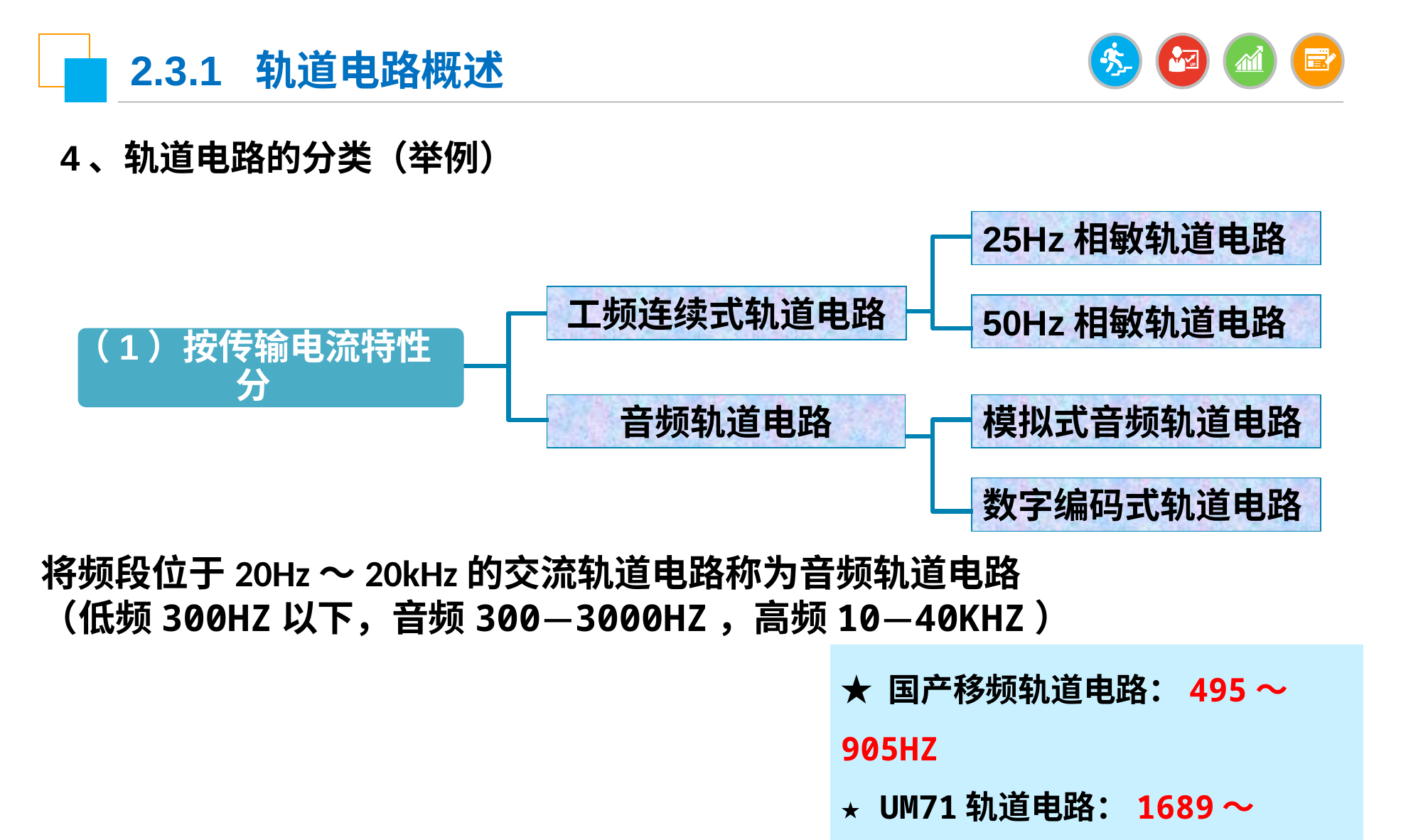

2.3.1  轨道电路概述
4、轨道电路的分类（举例）
25Hz相敏轨道电路

工频连续式轨道电路
50Hz相敏轨道电路

（1）按传输电流特性分
音频轨道电路

模拟式音频轨道电路
数字编码式轨道电路
将频段位于20Hz～20kHz的交流轨道电路称为音频轨道电路
（低频300HZ以下，音频300—3000HZ，高频10—40KHZ）
★ 国产移频轨道电路：495～905HZ
★ UM71轨道电路：1689～2611HZ
★ 道口用轨道电路：14～40KHZ